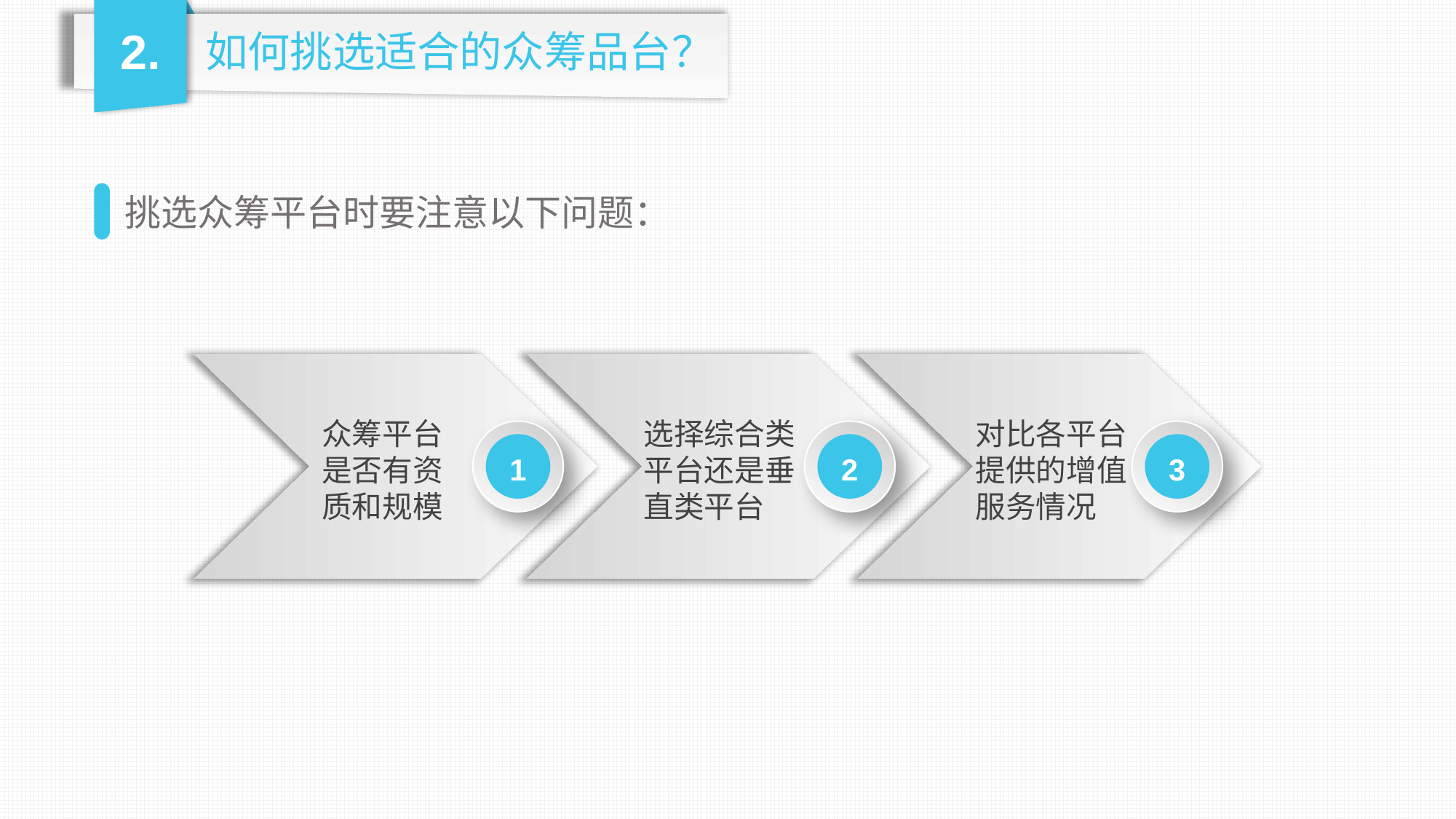

2.
如何挑选适合的众筹品台？

挑选众筹平台时要注意以下问题：

众筹平台是否有资质和规模
选择综合类平台还是垂直类平台
对比各平台提供的增值服务情况

1

2

3